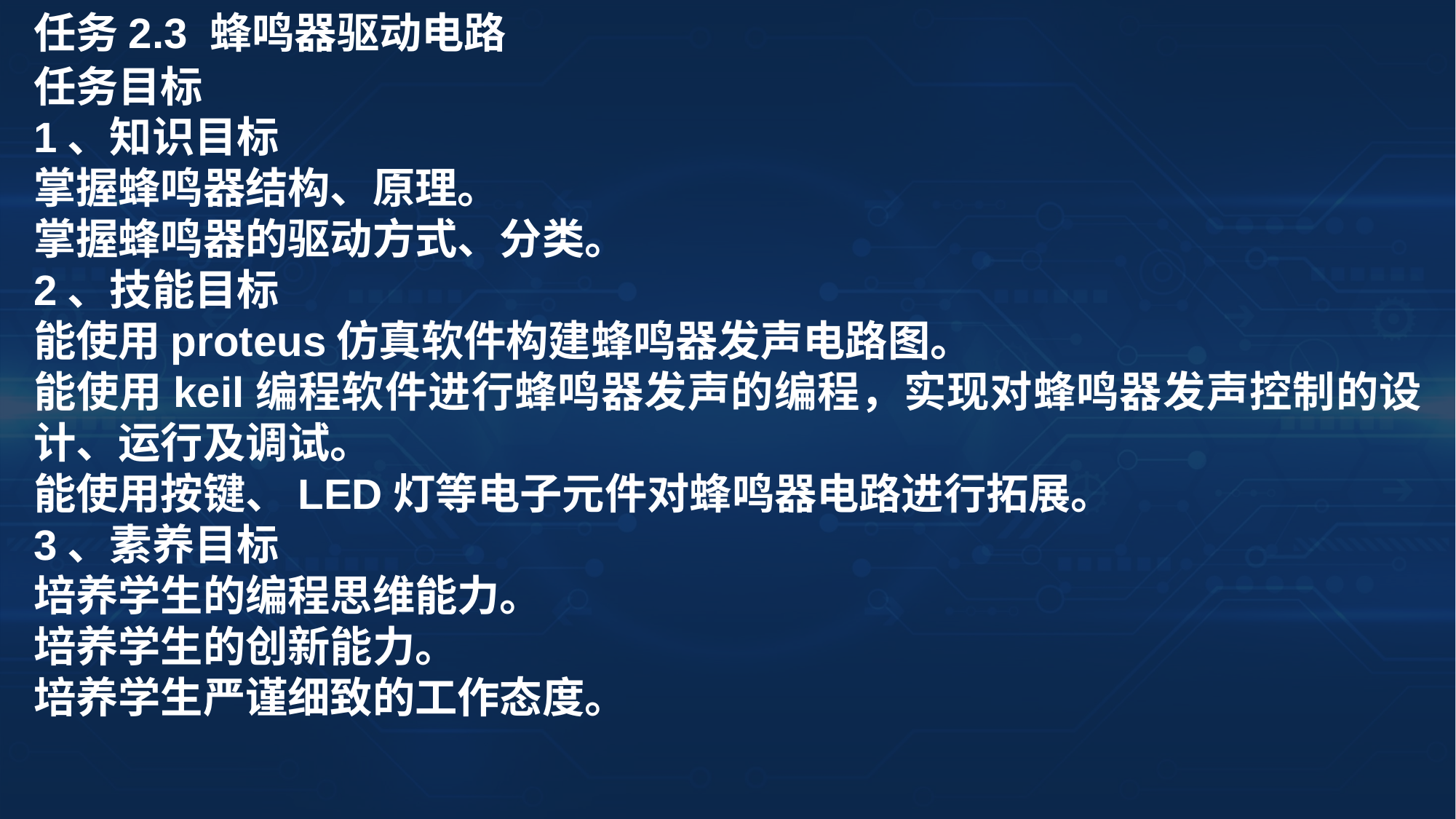

任务2.3 蜂鸣器驱动电路

任务目标
1、知识目标
掌握蜂鸣器结构、原理。
掌握蜂鸣器的驱动方式、分类。
2、技能目标
能使用proteus仿真软件构建蜂鸣器发声电路图。
能使用keil编程软件进行蜂鸣器发声的编程，实现对蜂鸣器发声控制的设计、运行及调试。
能使用按键、LED灯等电子元件对蜂鸣器电路进行拓展。
3、素养目标
培养学生的编程思维能力。
培养学生的创新能力。
培养学生严谨细致的工作态度。